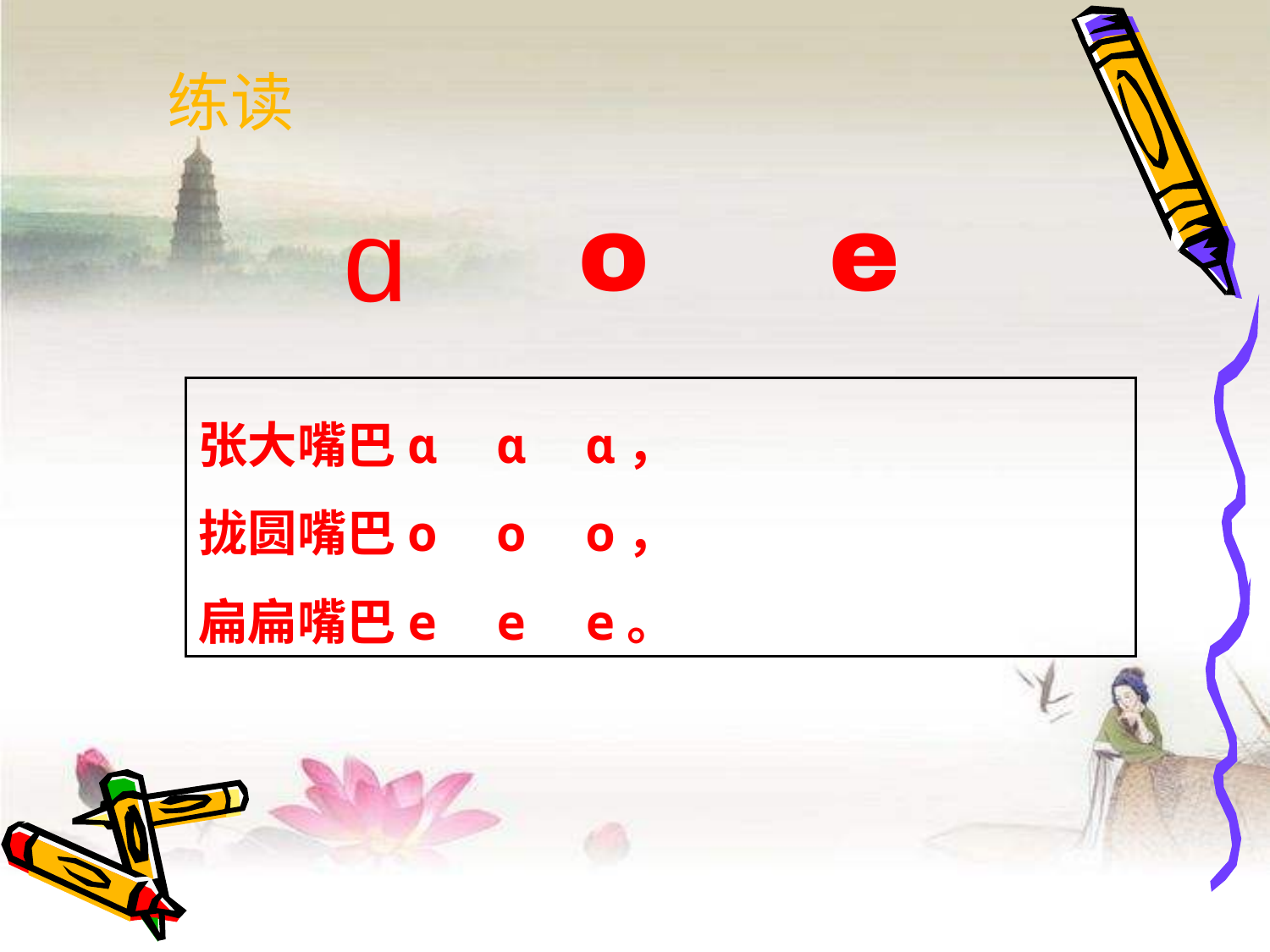

练读
ɑ
o
e
张大嘴巴ɑ  ɑ  ɑ，
拢圆嘴巴o  o  o，
扁扁嘴巴e  e  e。